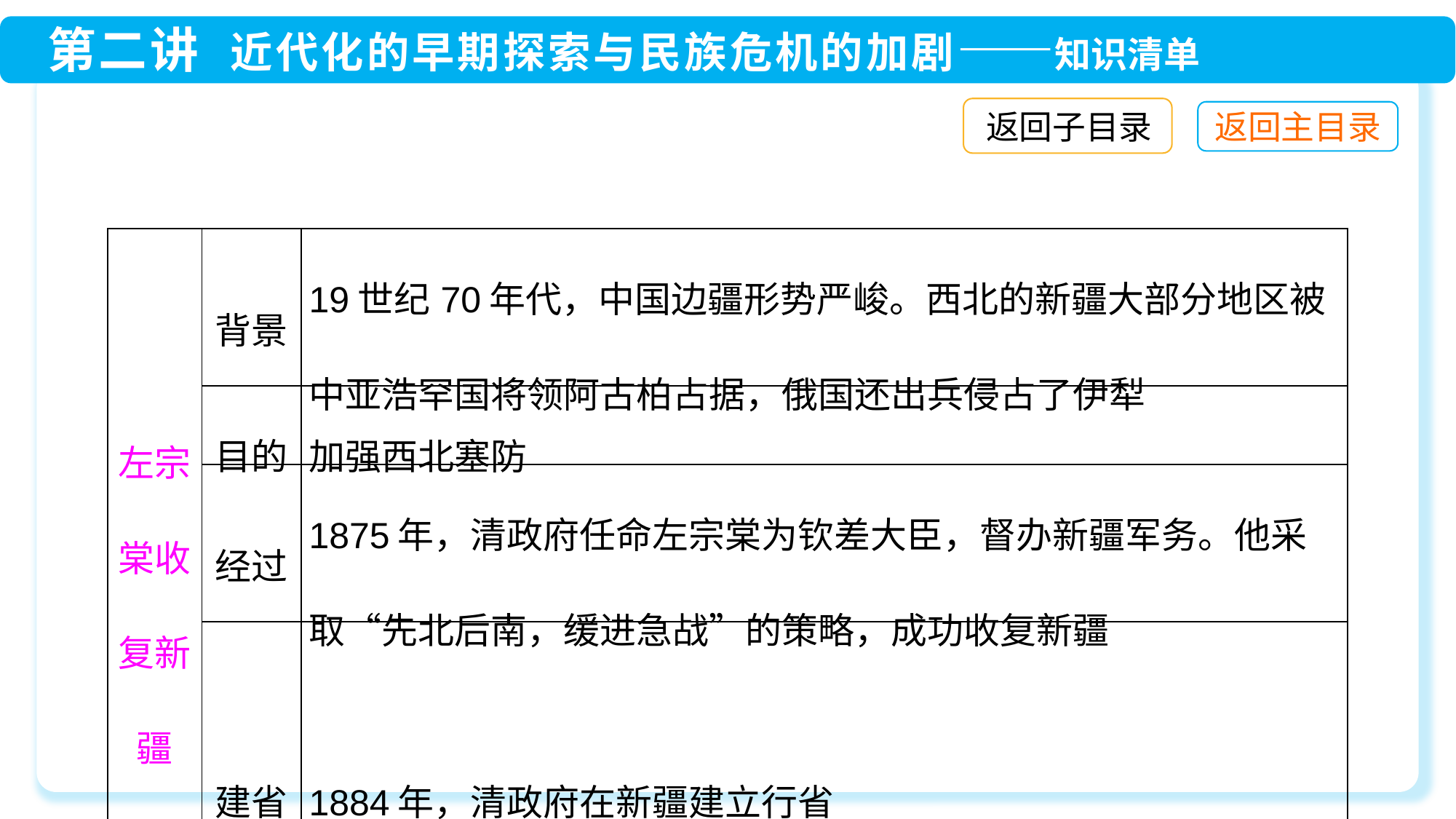

返回子目录
| 左宗棠收复新疆 | 背景 | 19世纪70年代，中国边疆形势严峻。西北的新疆大部分地区被中亚浩罕国将领阿古柏占据，俄国还出兵侵占了伊犁 |
| --- | --- | --- |
|  | 目的 | 加强西北塞防 |
|  | 经过 | 1875年，清政府任命左宗棠为钦差大臣，督办新疆军务。他采取“先北后南，缓进急战”的策略，成功收复新疆 |
|  | 建省 | 1884年，清政府在新疆建立行省 |